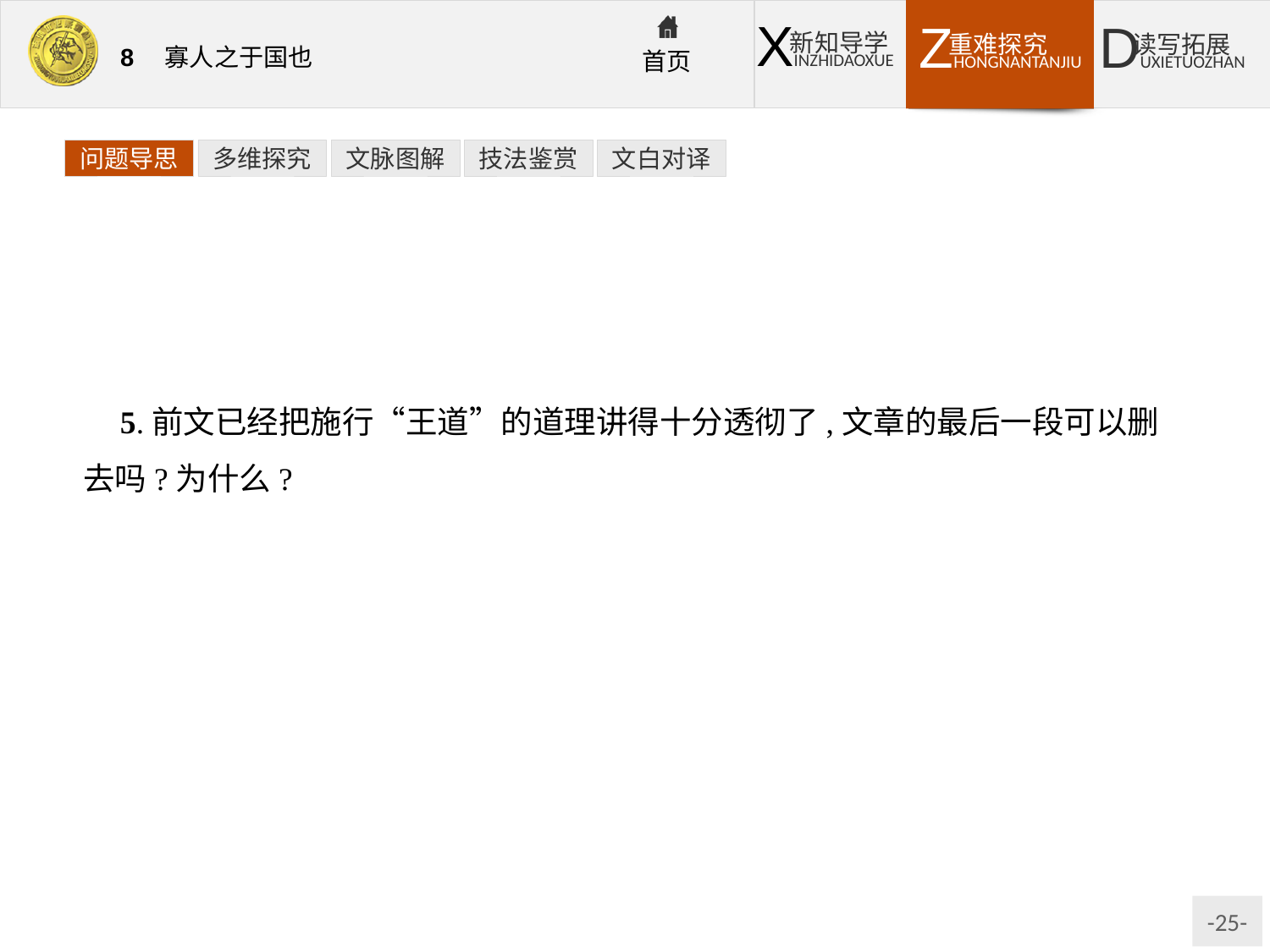

问题导思
多维探究
文脉图解
技法鉴赏
文白对译
5.前文已经把施行“王道”的道理讲得十分透彻了,文章的最后一段可以删去吗?为什么?
提示:不能删去。此段阐述使民加多应有的态度。孟子批评统治者的虐政,从反面证明自己主张的正确性。